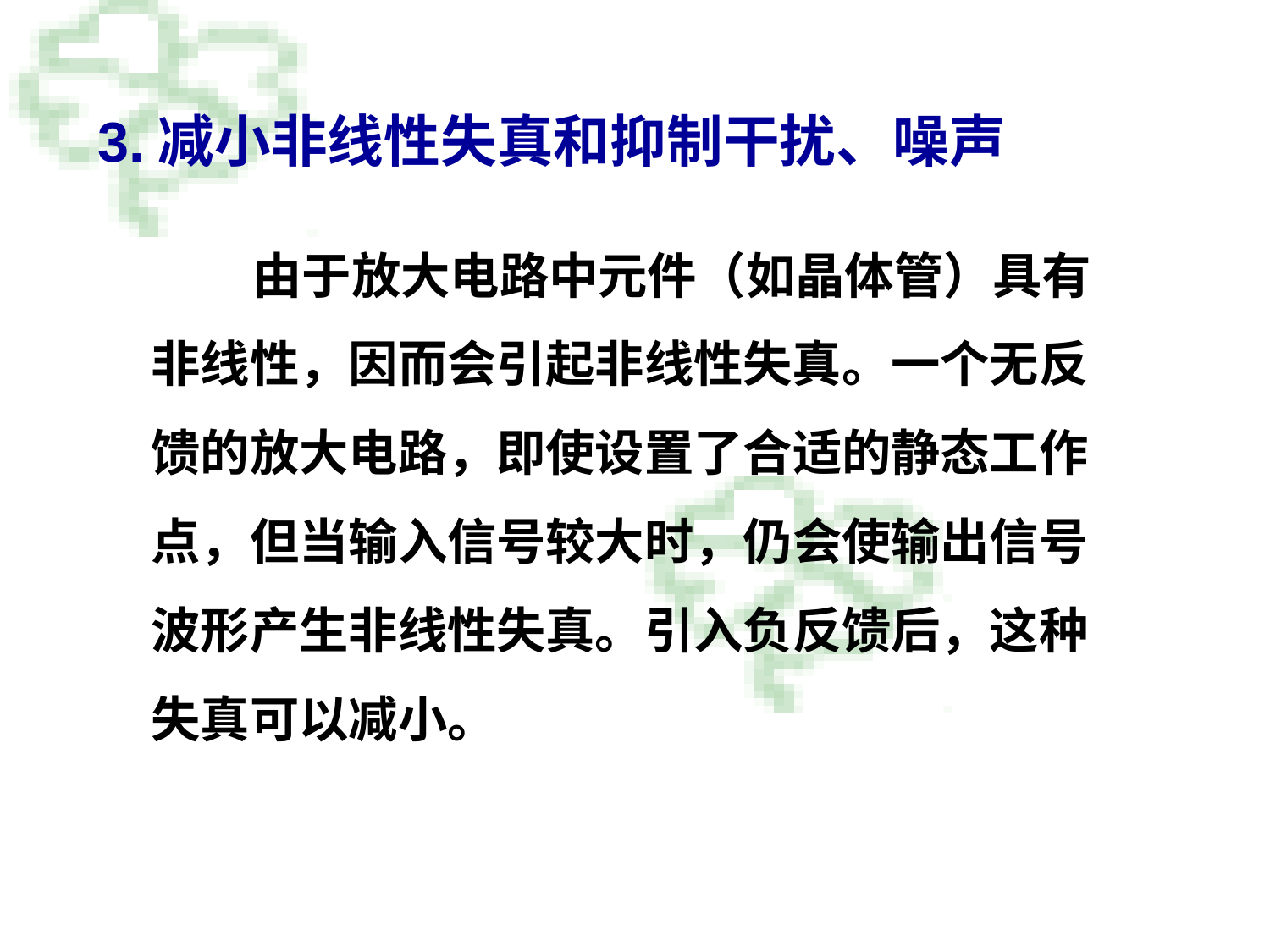

# 3.减小非线性失真和抑制干扰、噪声
        由于放大电路中元件（如晶体管）具有非线性，因而会引起非线性失真。一个无反馈的放大电路，即使设置了合适的静态工作点，但当输入信号较大时，仍会使输出信号波形产生非线性失真。引入负反馈后，这种失真可以减小。